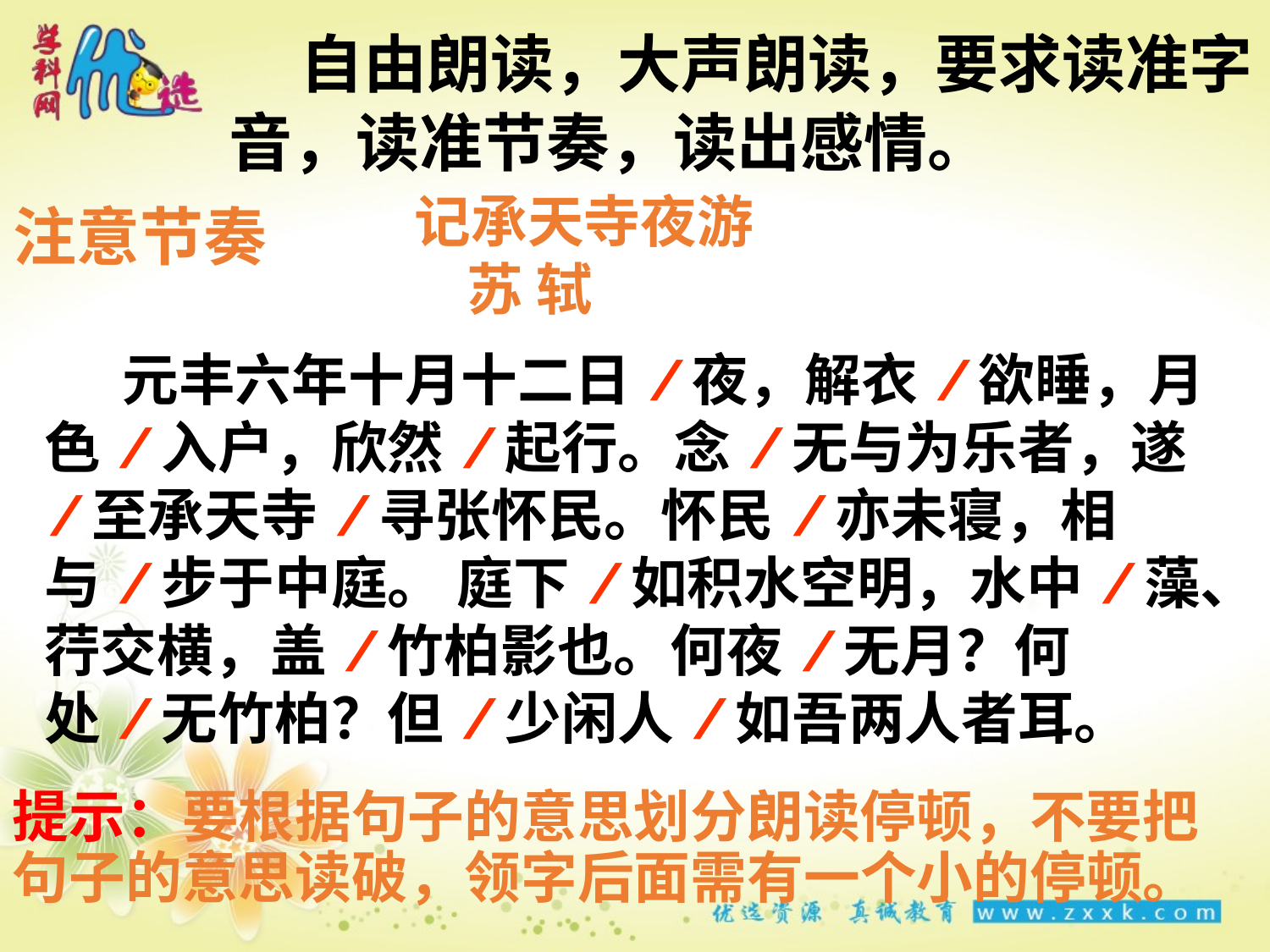

自由朗读，大声朗读，要求读准字音，读准节奏，读出感情。
记承天寺夜游
   苏 轼
注意节奏
     元丰六年十月十二日/夜，解衣/欲睡，月色/入户，欣然/起行。念/无与为乐者，遂/至承天寺/寻张怀民。怀民/亦未寝，相与/步于中庭。 庭下/如积水空明，水中/藻、荇交横，盖/竹柏影也。何夜/无月？何处/无竹柏？但/少闲人/如吾两人者耳。
提示：要根据句子的意思划分朗读停顿，不要把句子的意思读破，领字后面需有一个小的停顿。